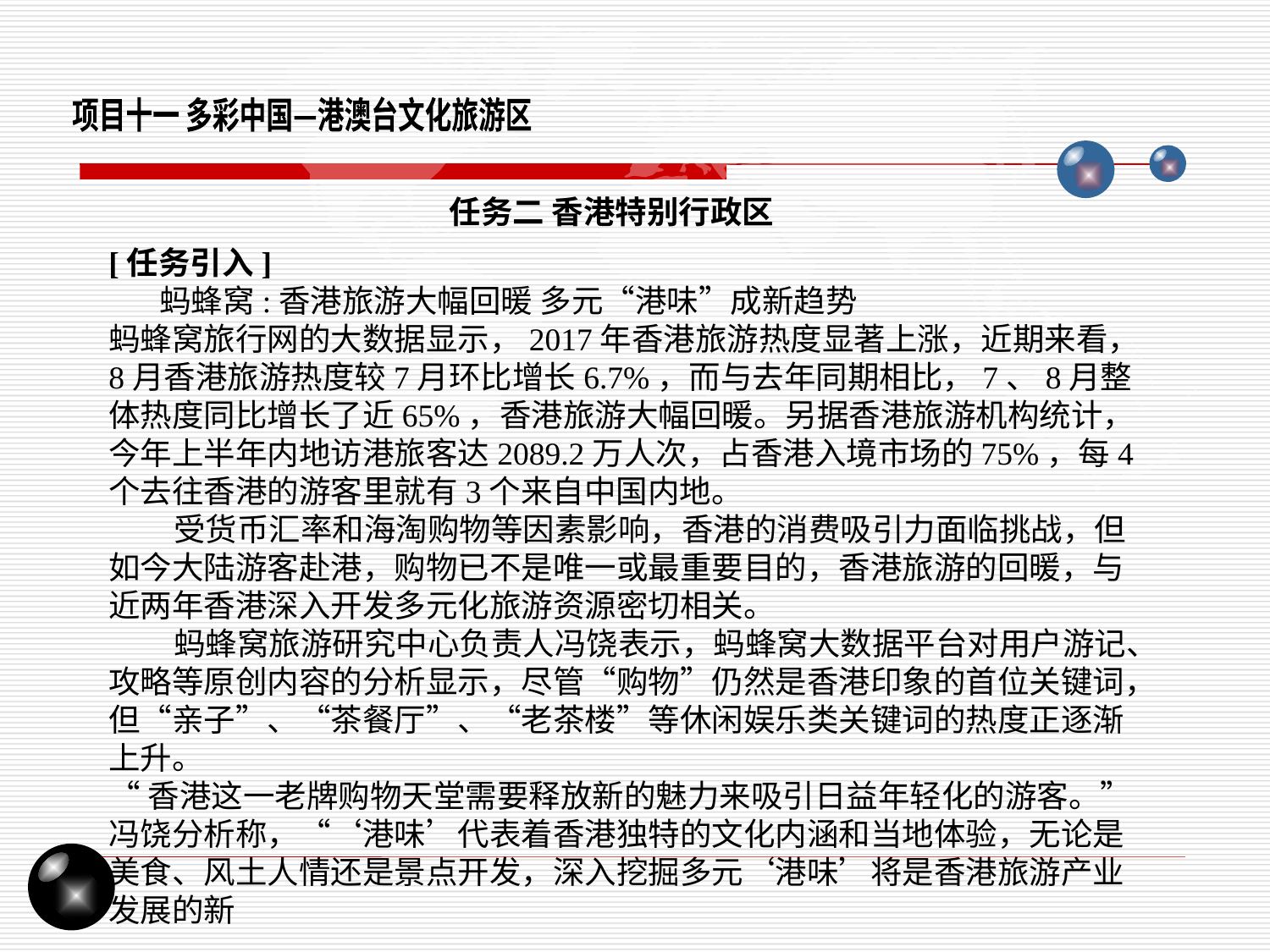

项目十一 多彩中国—港澳台文化旅游区
任务二 香港特别行政区
[任务引入]
      蚂蜂窝:香港旅游大幅回暖 多元“港味”成新趋势
蚂蜂窝旅行网的大数据显示，2017年香港旅游热度显著上涨，近期来看，8月香港旅游热度较7月环比增长6.7%，而与去年同期相比，7、8月整体热度同比增长了近65%，香港旅游大幅回暖。另据香港旅游机构统计，今年上半年内地访港旅客达2089.2万人次，占香港入境市场的75%，每4个去往香港的游客里就有3个来自中国内地。
        受货币汇率和海淘购物等因素影响，香港的消费吸引力面临挑战，但如今大陆游客赴港，购物已不是唯一或最重要目的，香港旅游的回暖，与近两年香港深入开发多元化旅游资源密切相关。
        蚂蜂窝旅游研究中心负责人冯饶表示，蚂蜂窝大数据平台对用户游记、攻略等原创内容的分析显示，尽管“购物”仍然是香港印象的首位关键词，但“亲子”、“茶餐厅”、“老茶楼”等休闲娱乐类关键词的热度正逐渐上升。
“香港这一老牌购物天堂需要释放新的魅力来吸引日益年轻化的游客。”冯饶分析称，“‘港味’代表着香港独特的文化内涵和当地体验，无论是美食、风土人情还是景点开发，深入挖掘多元‘港味’将是香港旅游产业发展的新